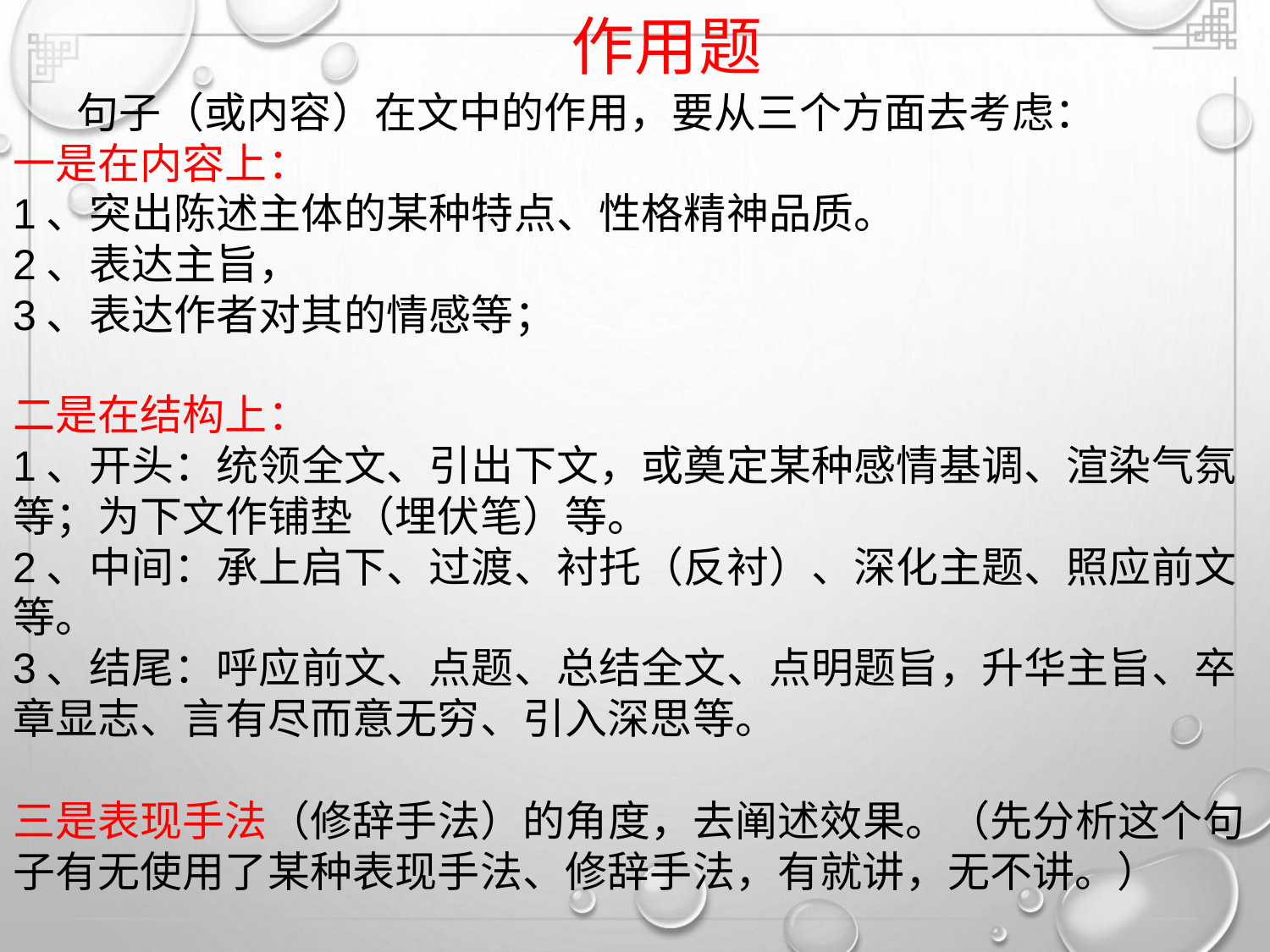

作用题
句子（或内容）在文中的作用，要从三个方面去考虑：
一是在内容上：
1、突出陈述主体的某种特点、性格精神品质。
2、表达主旨，
3、表达作者对其的情感等；
二是在结构上：
1、开头：统领全文、引出下文，或奠定某种感情基调、渲染气氛
等；为下文作铺垫（埋伏笔）等。
2、中间：承上启下、过渡、衬托（反衬）、深化主题、照应前文
等。
3、结尾：呼应前文、点题、总结全文、点明题旨，升华主旨、卒
章显志、言有尽而意无穷、引入深思等。
三是表现手法（修辞手法）的角度，去阐述效果。（先分析这个句
子有无使用了某种表现手法、修辞手法，有就讲，无不讲。）